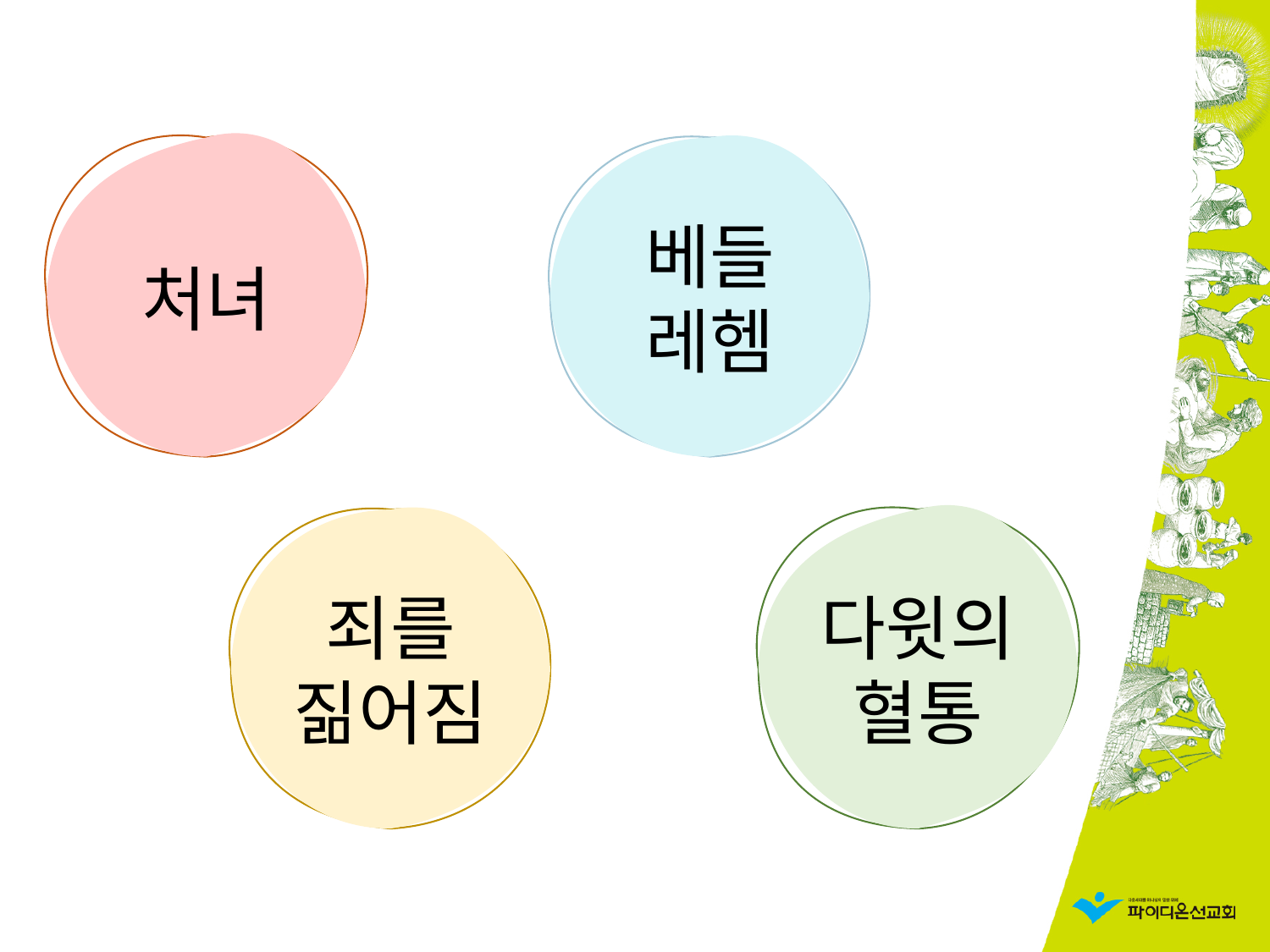

처녀
베들
레헴
죄를 짊어짐
다윗의 혈통